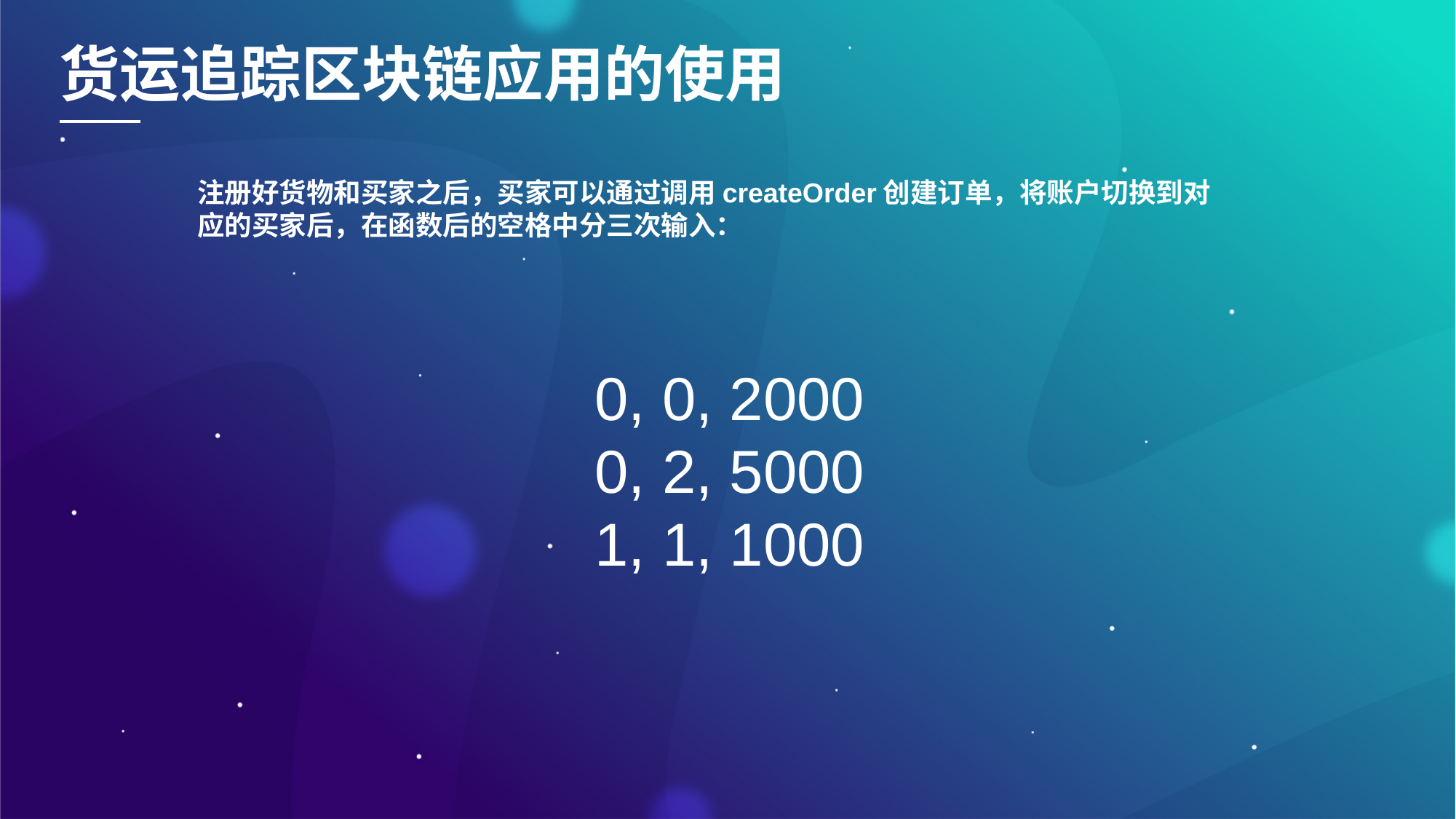

货运追踪区块链应用的使用
注册好货物和买家之后，买家可以通过调用createOrder创建订单，将账户切换到对应的买家后，在函数后的空格中分三次输入：
0, 0, 2000
0, 2, 5000
1, 1, 1000